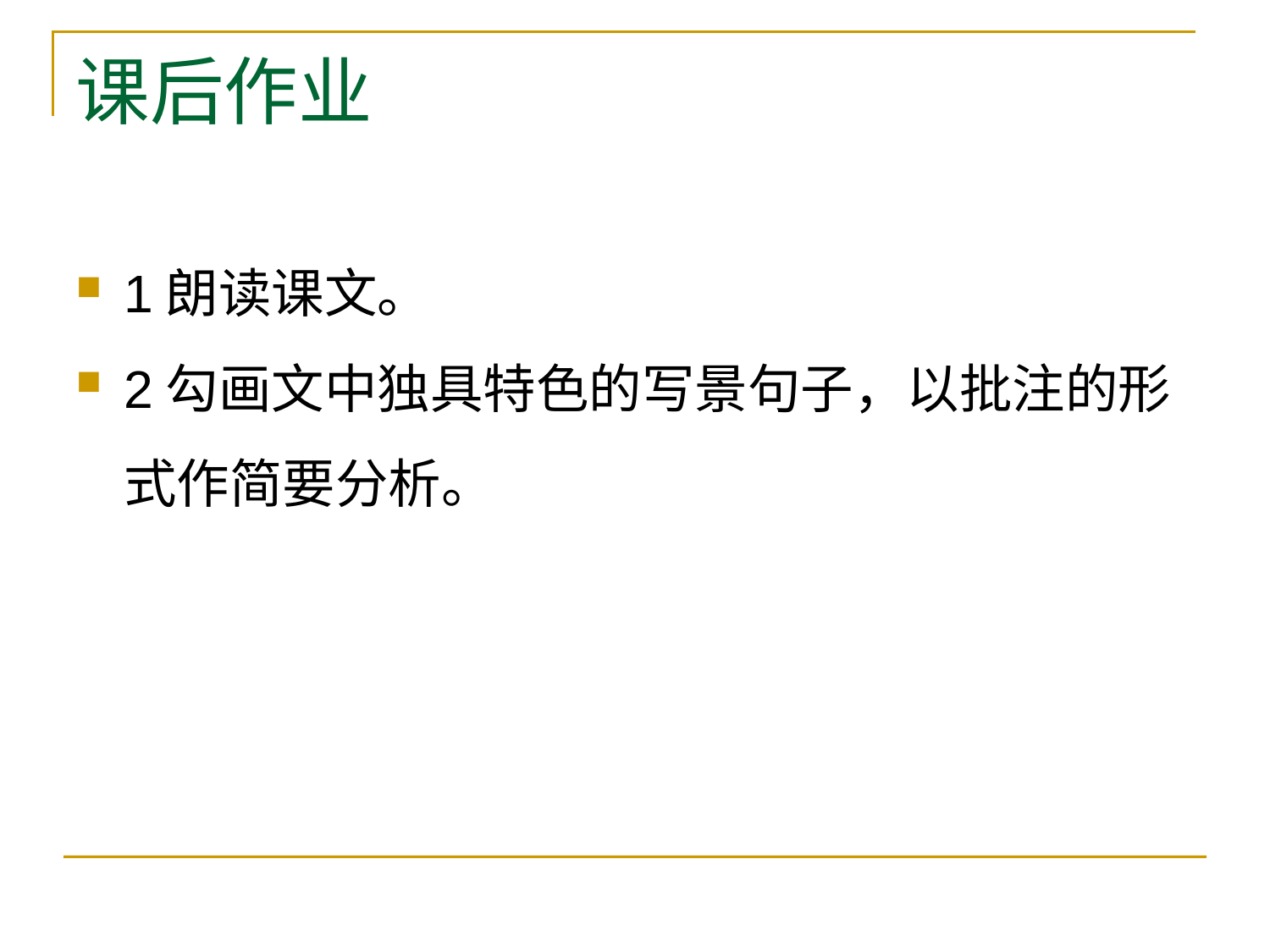

# 课后作业
1朗读课文。
2勾画文中独具特色的写景句子，以批注的形式作简要分析。